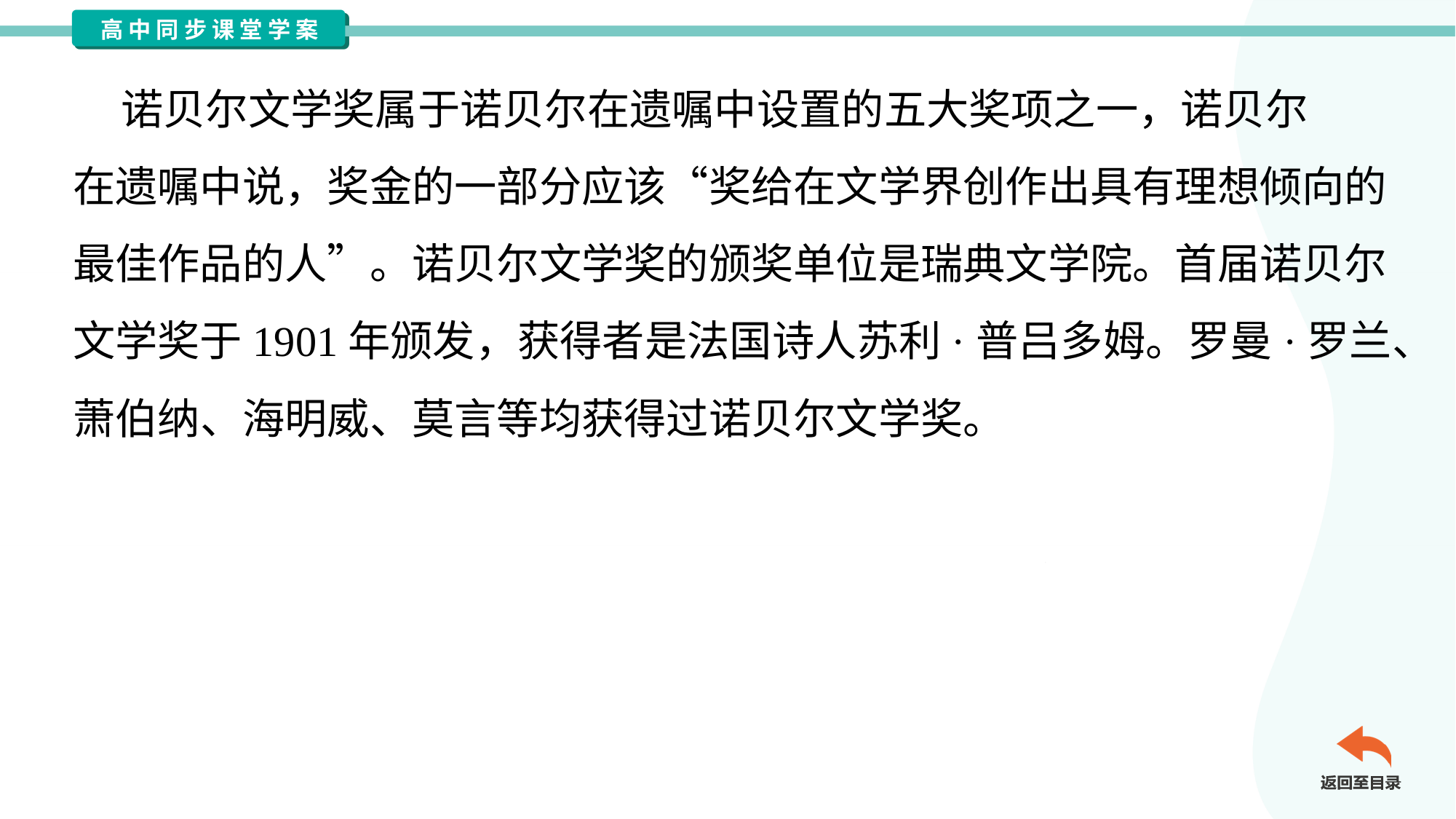

诺贝尔文学奖属于诺贝尔在遗嘱中设置的五大奖项之一，诺贝尔
在遗嘱中说，奖金的一部分应该“奖给在文学界创作出具有理想倾向的
最佳作品的人”。诺贝尔文学奖的颁奖单位是瑞典文学院。首届诺贝尔
文学奖于1901年颁发，获得者是法国诗人苏利·普吕多姆。罗曼·罗兰、
萧伯纳、海明威、莫言等均获得过诺贝尔文学奖。